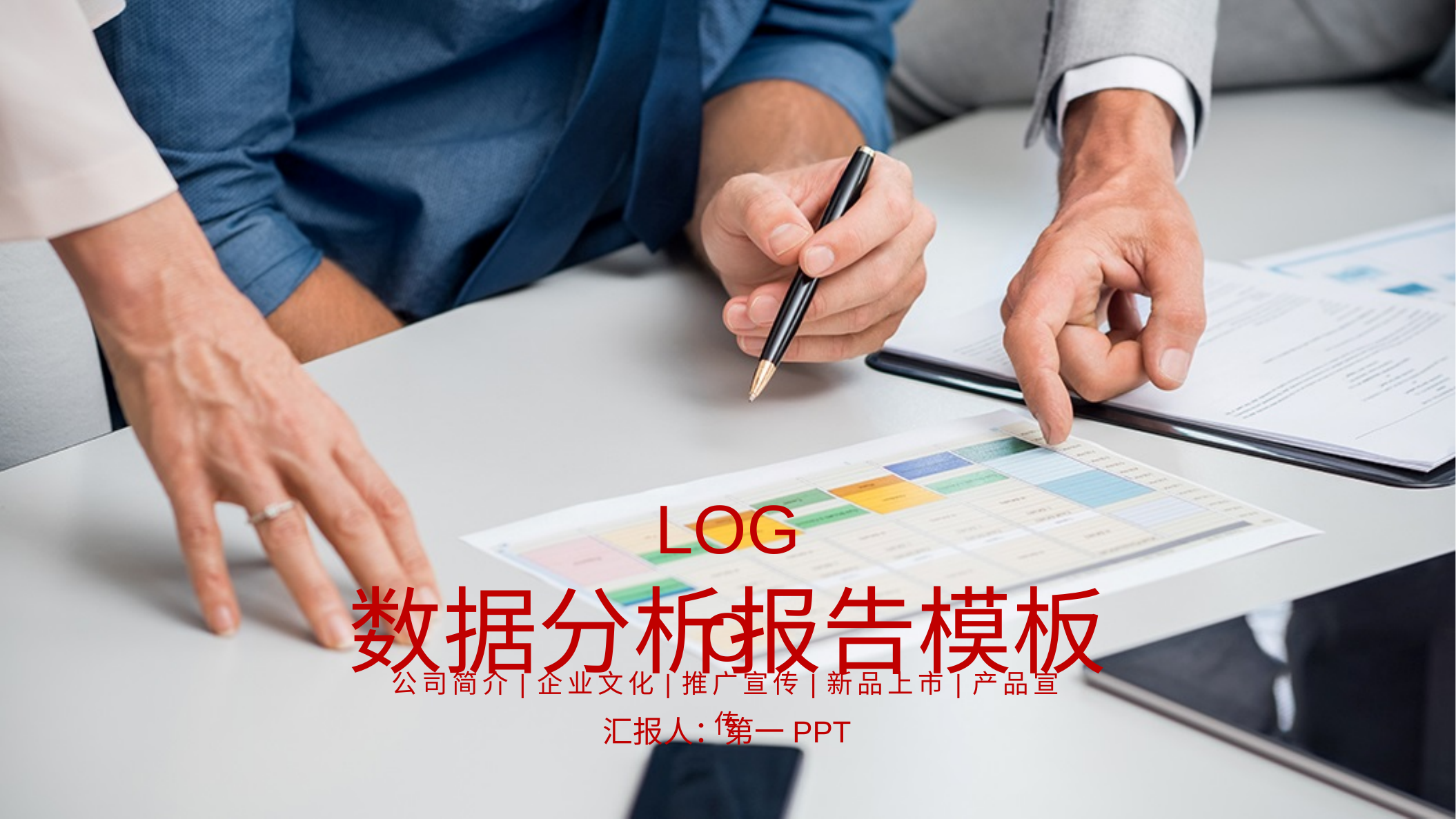

LOGO
数据分析报告模板
公司简介|企业文化|推广宣传|新品上市|产品宣传
汇报人：第一PPT